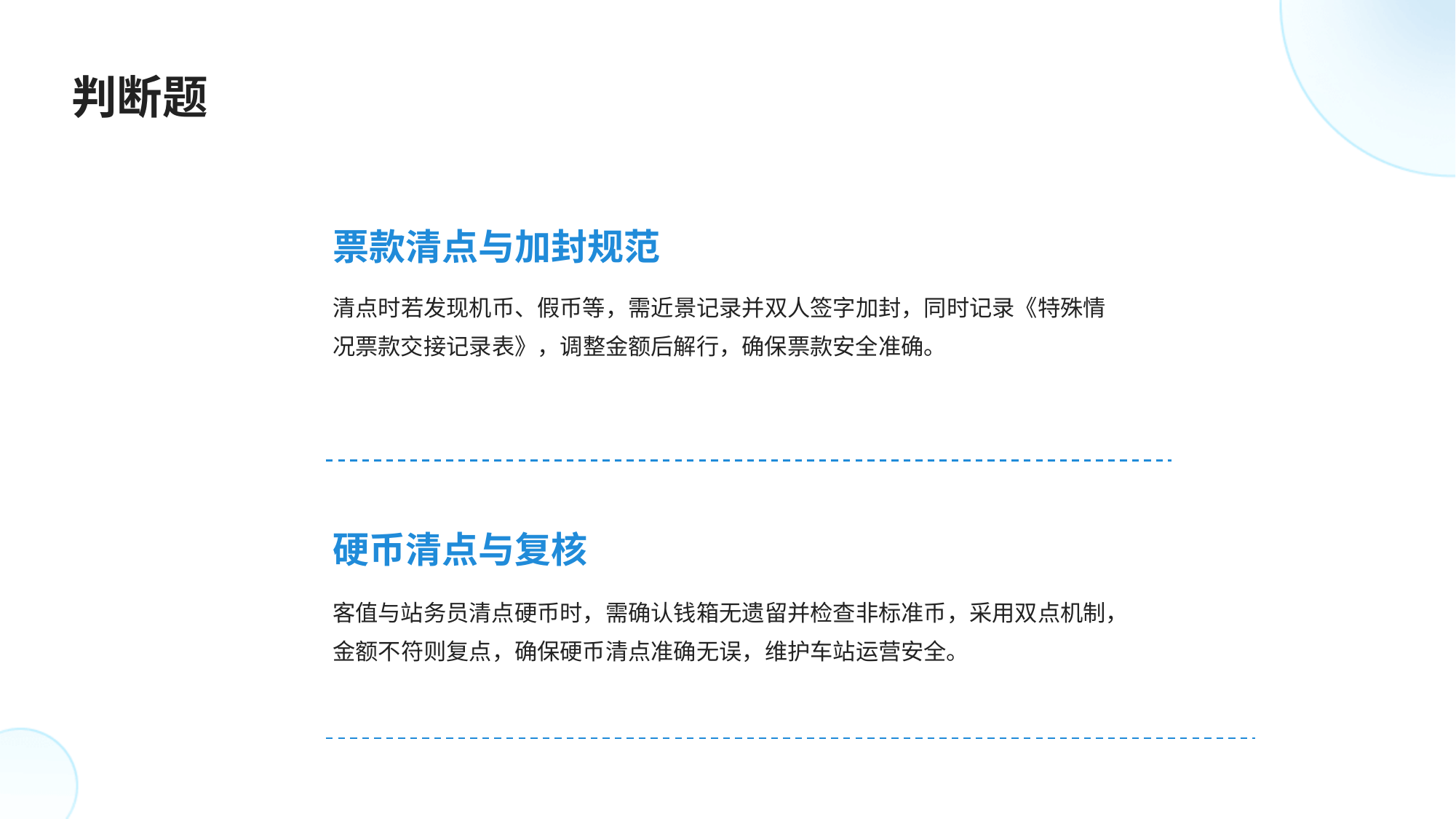

判断题
票款清点与加封规范
清点时若发现机币、假币等，需近景记录并双人签字加封，同时记录《特殊情况票款交接记录表》，调整金额后解行，确保票款安全准确。
硬币清点与复核
客值与站务员清点硬币时，需确认钱箱无遗留并检查非标准币，采用双点机制，金额不符则复点，确保硬币清点准确无误，维护车站运营安全。